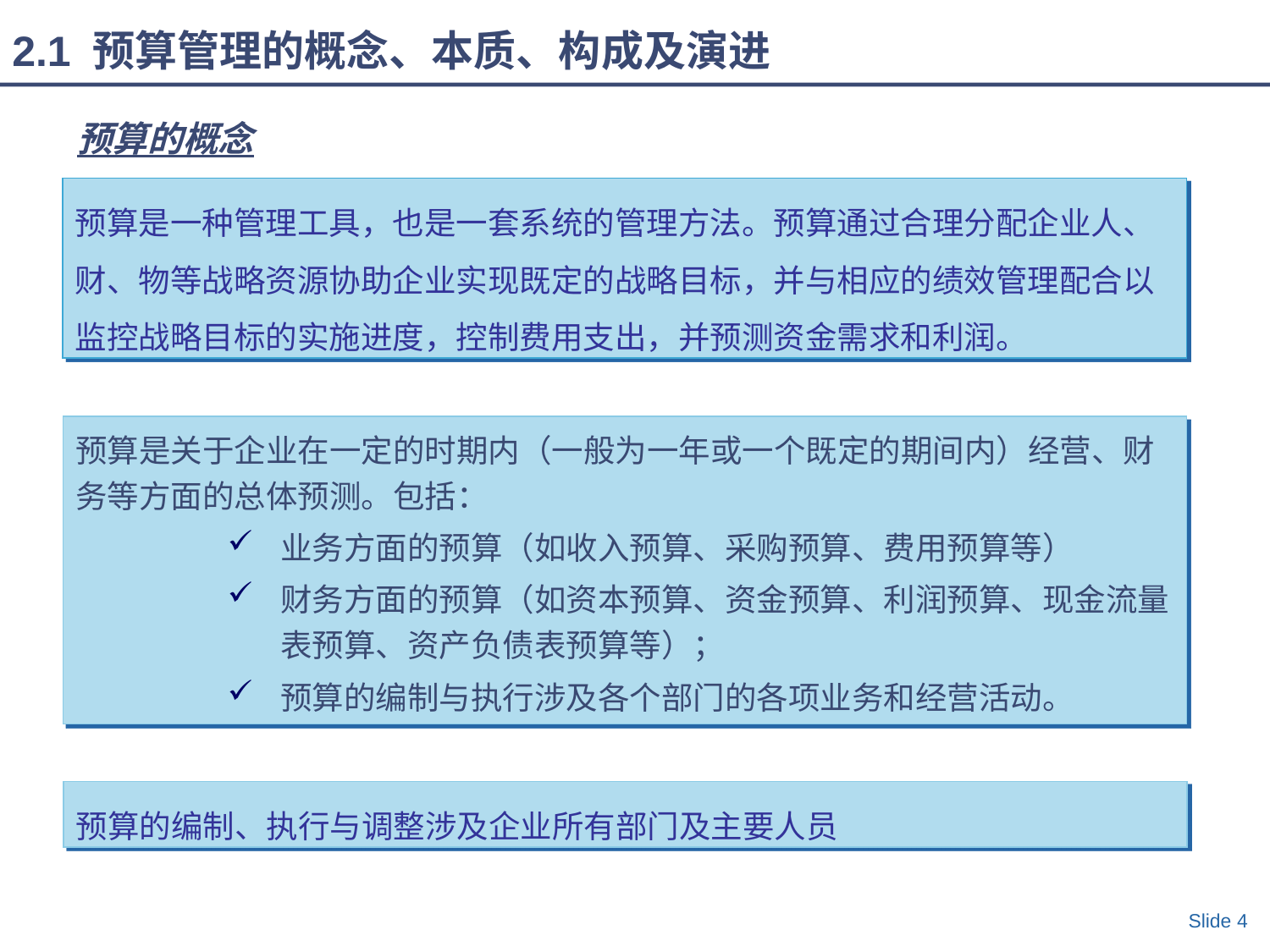

2.1 预算管理的概念、本质、构成及演进

预算的概念
预算是一种管理工具，也是一套系统的管理方法。预算通过合理分配企业人、财、物等战略资源协助企业实现既定的战略目标，并与相应的绩效管理配合以监控战略目标的实施进度，控制费用支出，并预测资金需求和利润。
预算是关于企业在一定的时期内（一般为一年或一个既定的期间内）经营、财务等方面的总体预测。包括：
业务方面的预算（如收入预算、采购预算、费用预算等）
财务方面的预算（如资本预算、资金预算、利润预算、现金流量表预算、资产负债表预算等）；
预算的编制与执行涉及各个部门的各项业务和经营活动。
预算的编制、执行与调整涉及企业所有部门及主要人员
Slide 4